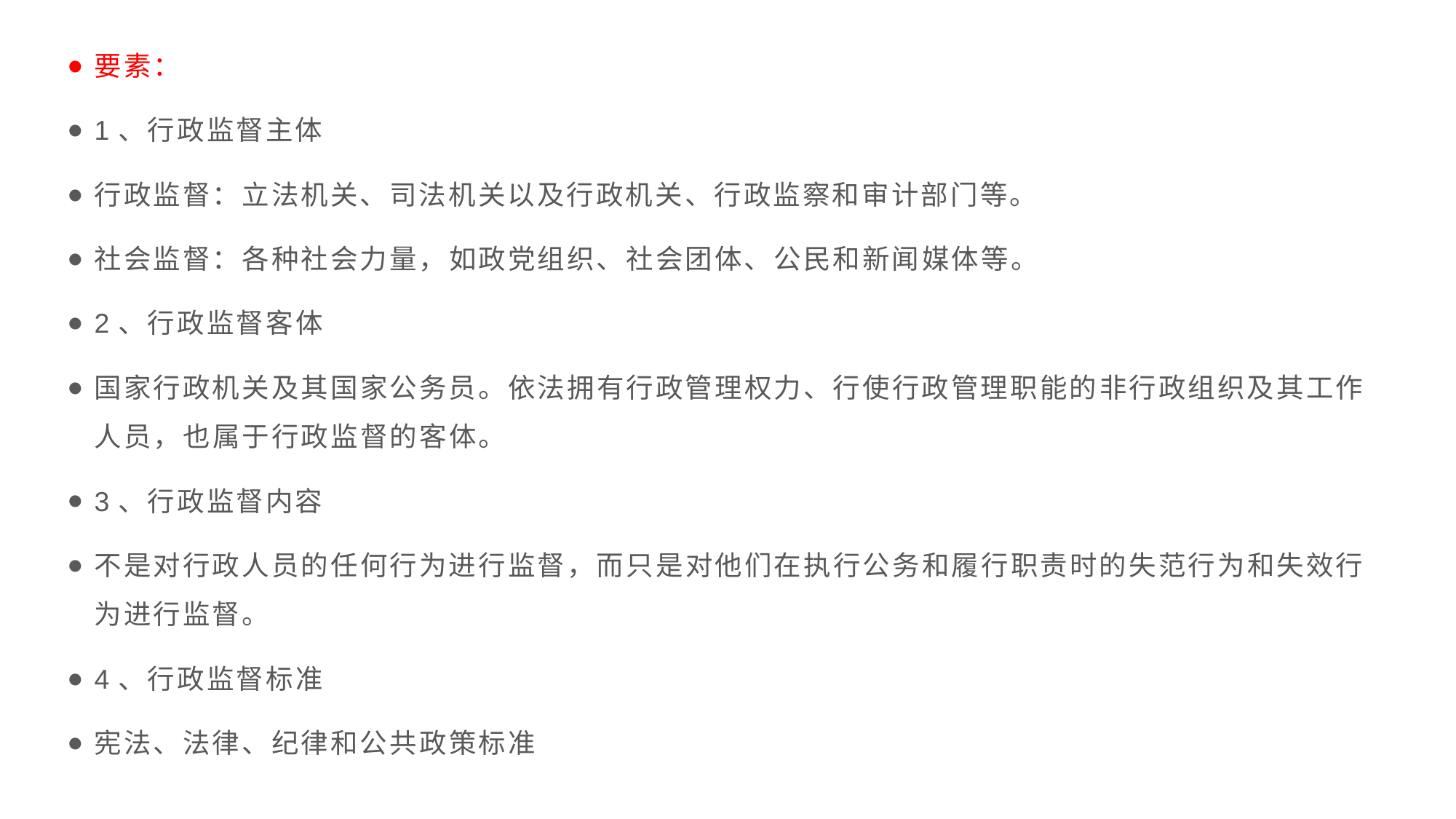

要素：
1、行政监督主体
行政监督：立法机关、司法机关以及行政机关、行政监察和审计部门等。
社会监督：各种社会力量，如政党组织、社会团体、公民和新闻媒体等。
2、行政监督客体
国家行政机关及其国家公务员。依法拥有行政管理权力、行使行政管理职能的非行政组织及其工作人员，也属于行政监督的客体。
3、行政监督内容
不是对行政人员的任何行为进行监督，而只是对他们在执行公务和履行职责时的失范行为和失效行为进行监督。
4、行政监督标准
宪法、法律、纪律和公共政策标准

8